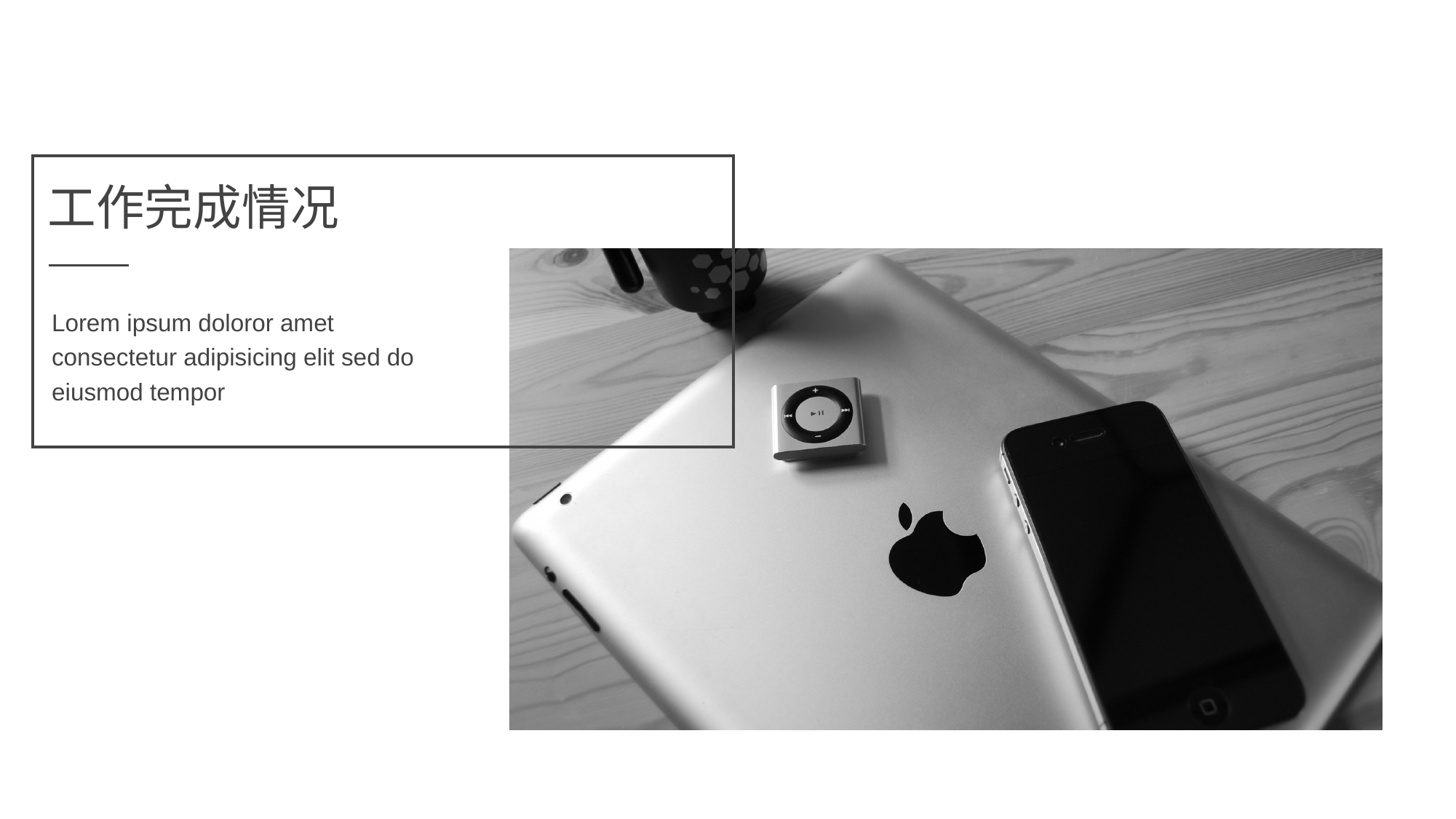

工作完成情况

Lorem ipsum doloror amet consectetur adipisicing elit sed do eiusmod tempor